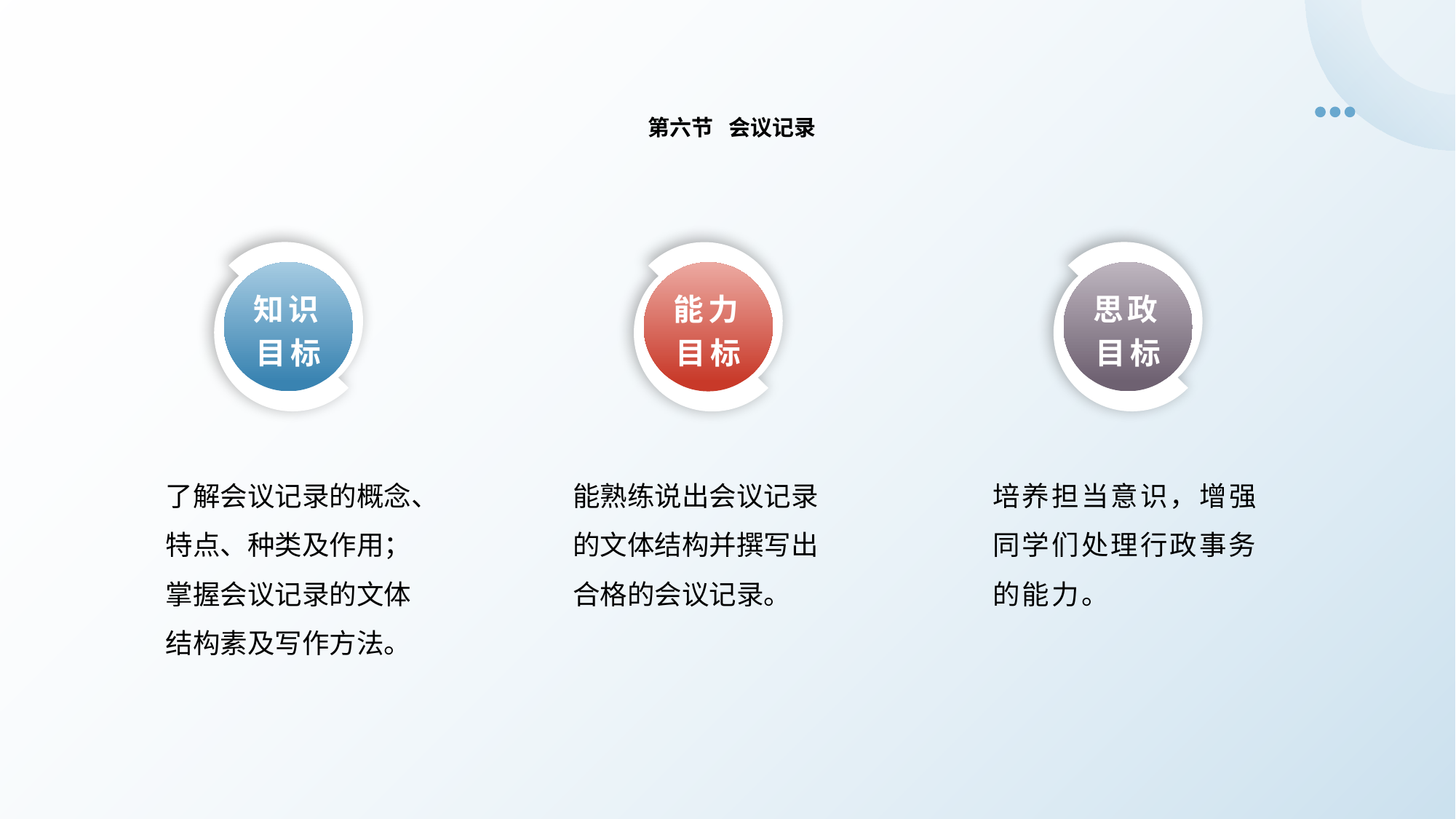

第六节   会议记录

知识目标
思政目标
能力目标
了解会议记录的概念、特点、种类及作用；掌握会议记录的文体结构素及写作方法。

培养担当意识，增强同学们处理行政事务的能力。
能熟练说出会议记录的文体结构并撰写出合格的会议记录。